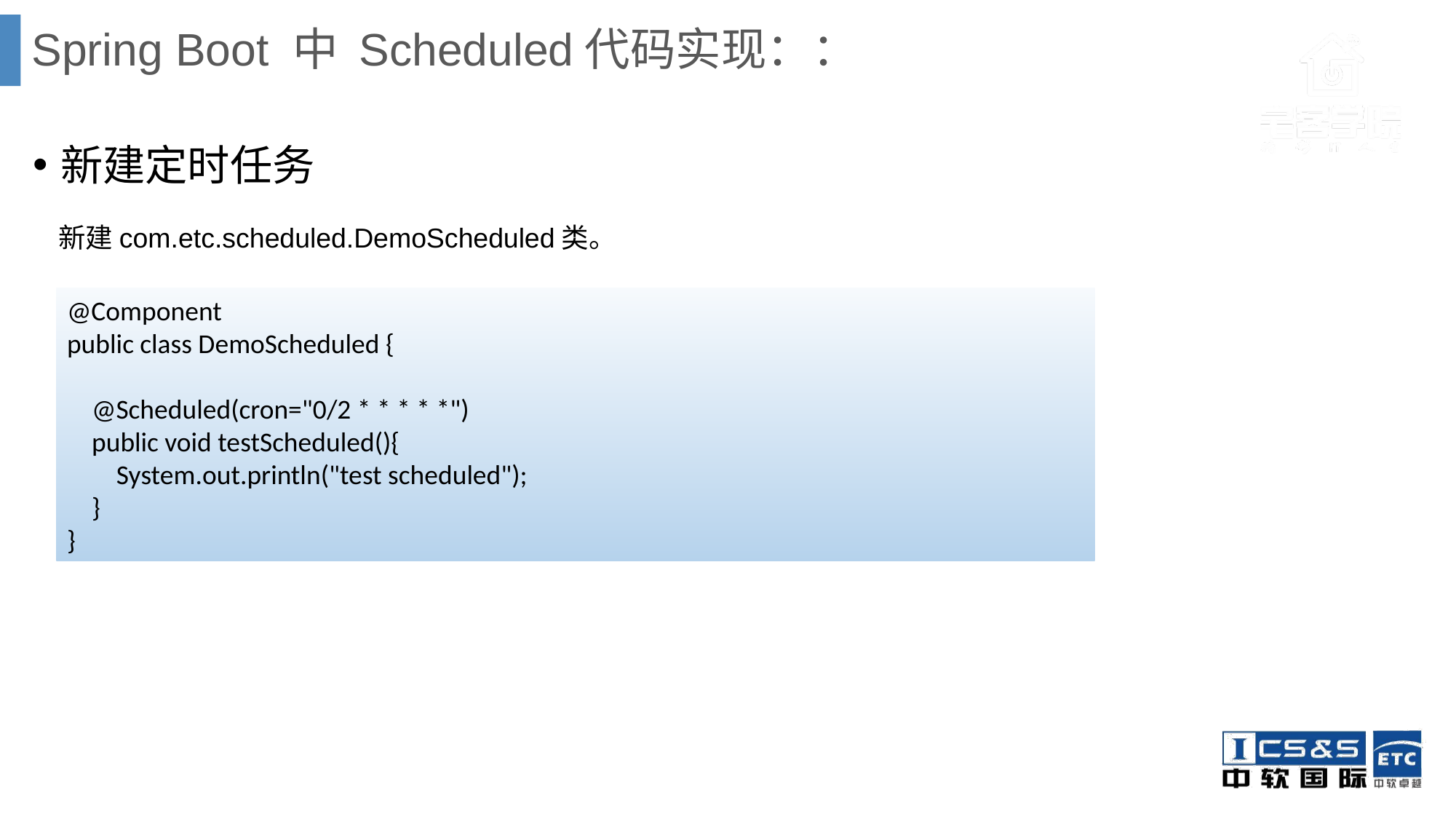

# Spring Boot 中 Scheduled代码实现：：
新建定时任务
   新建com.etc.scheduled.DemoScheduled类。

@Component
public class DemoScheduled {

    @Scheduled(cron="0/2 * * * * *")
    public void testScheduled(){
        System.out.println("test scheduled");
    }
}